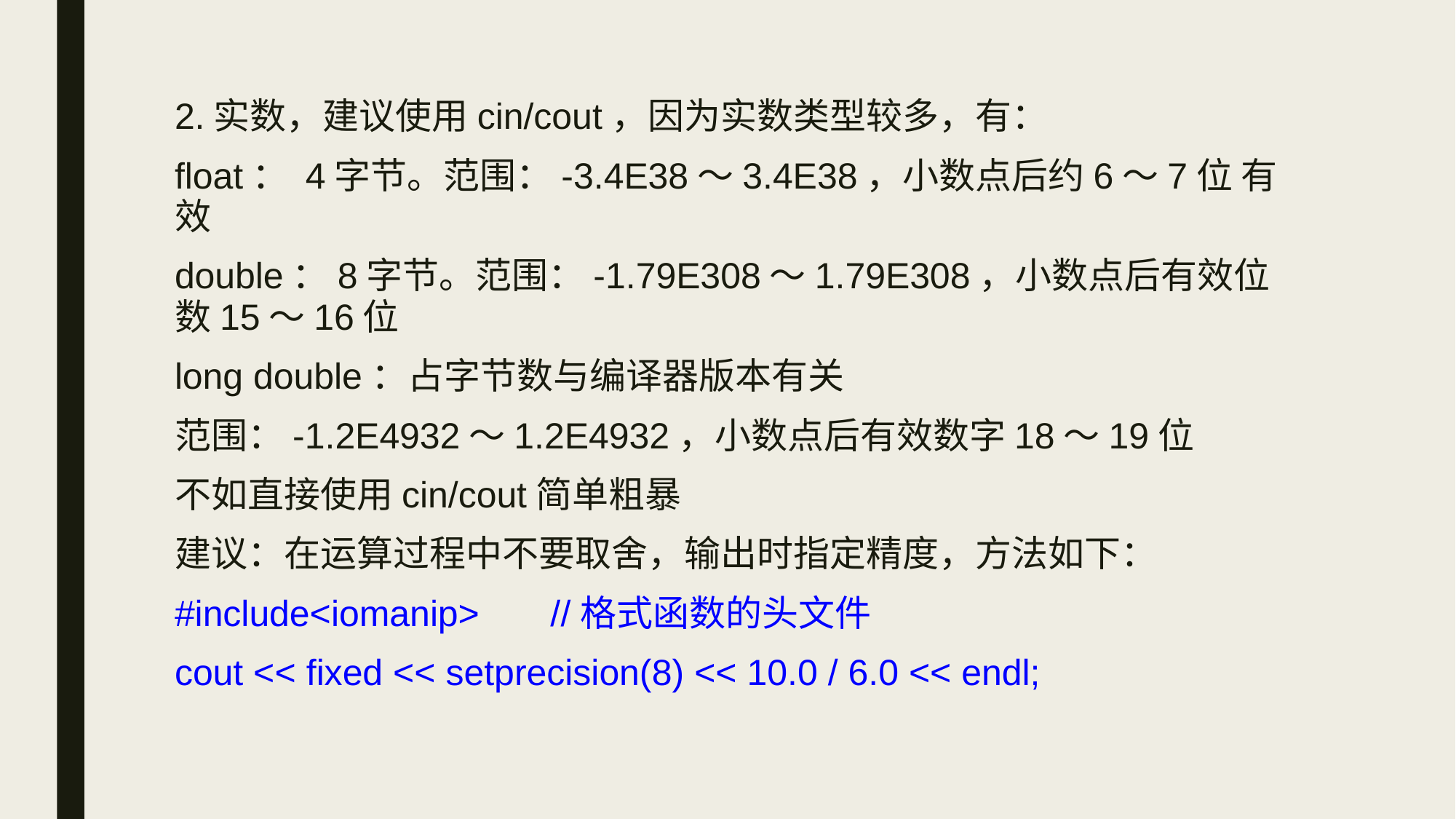

2.实数，建议使用cin/cout，因为实数类型较多，有：
float： 4字节。范围：-3.4E38～3.4E38，小数点后约6～7位 有效
double：8字节。范围：-1.79E308～1.79E308，小数点后有效位数15～16位
long double：占字节数与编译器版本有关
范围：-1.2E4932～1.2E4932，小数点后有效数字18～19位
不如直接使用cin/cout简单粗暴
建议：在运算过程中不要取舍，输出时指定精度，方法如下：
#include<iomanip>       //格式函数的头文件
cout << fixed << setprecision(8) << 10.0 / 6.0 << endl;